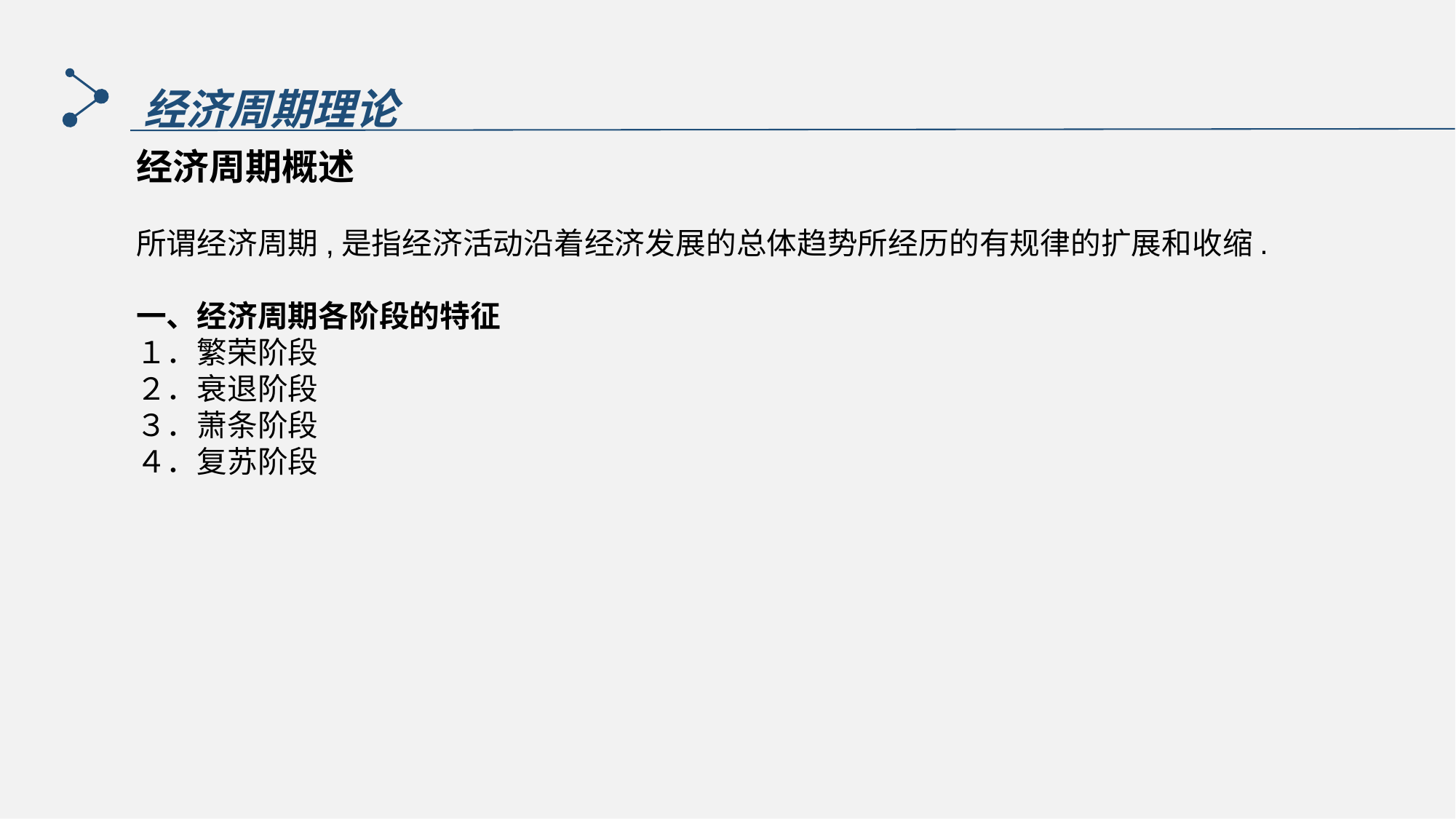

经济周期理论
经济周期概述

所谓经济周期,是指经济活动沿着经济发展的总体趋势所经历的有规律的扩展和收缩.

一、经济周期各阶段的特征
１．繁荣阶段
２．衰退阶段
３．萧条阶段
４．复苏阶段